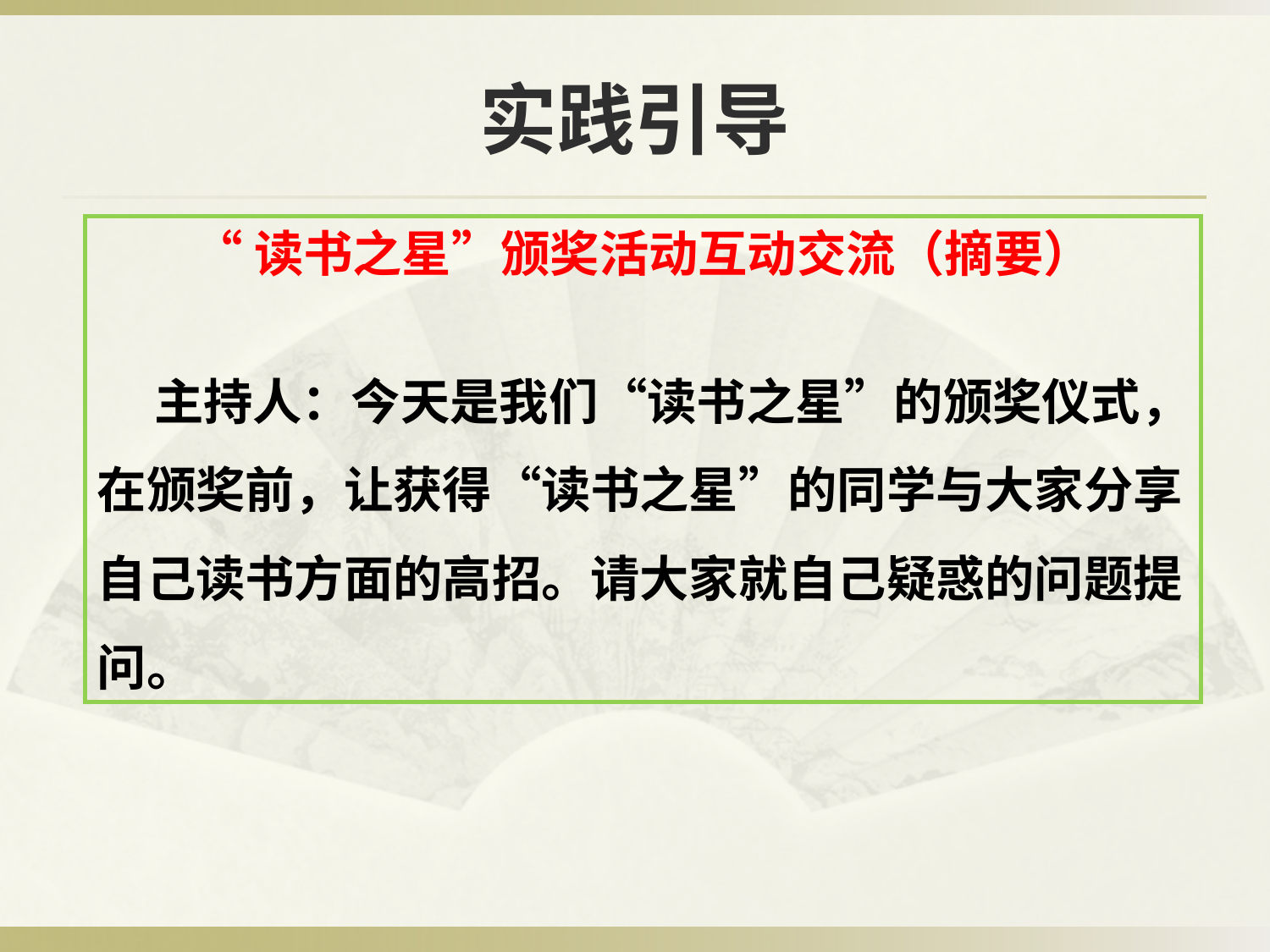

# 实践引导
“读书之星”颁奖活动互动交流（摘要）

    主持人：今天是我们“读书之星”的颁奖仪式，在颁奖前，让获得“读书之星”的同学与大家分享自己读书方面的高招。请大家就自己疑惑的问题提问。